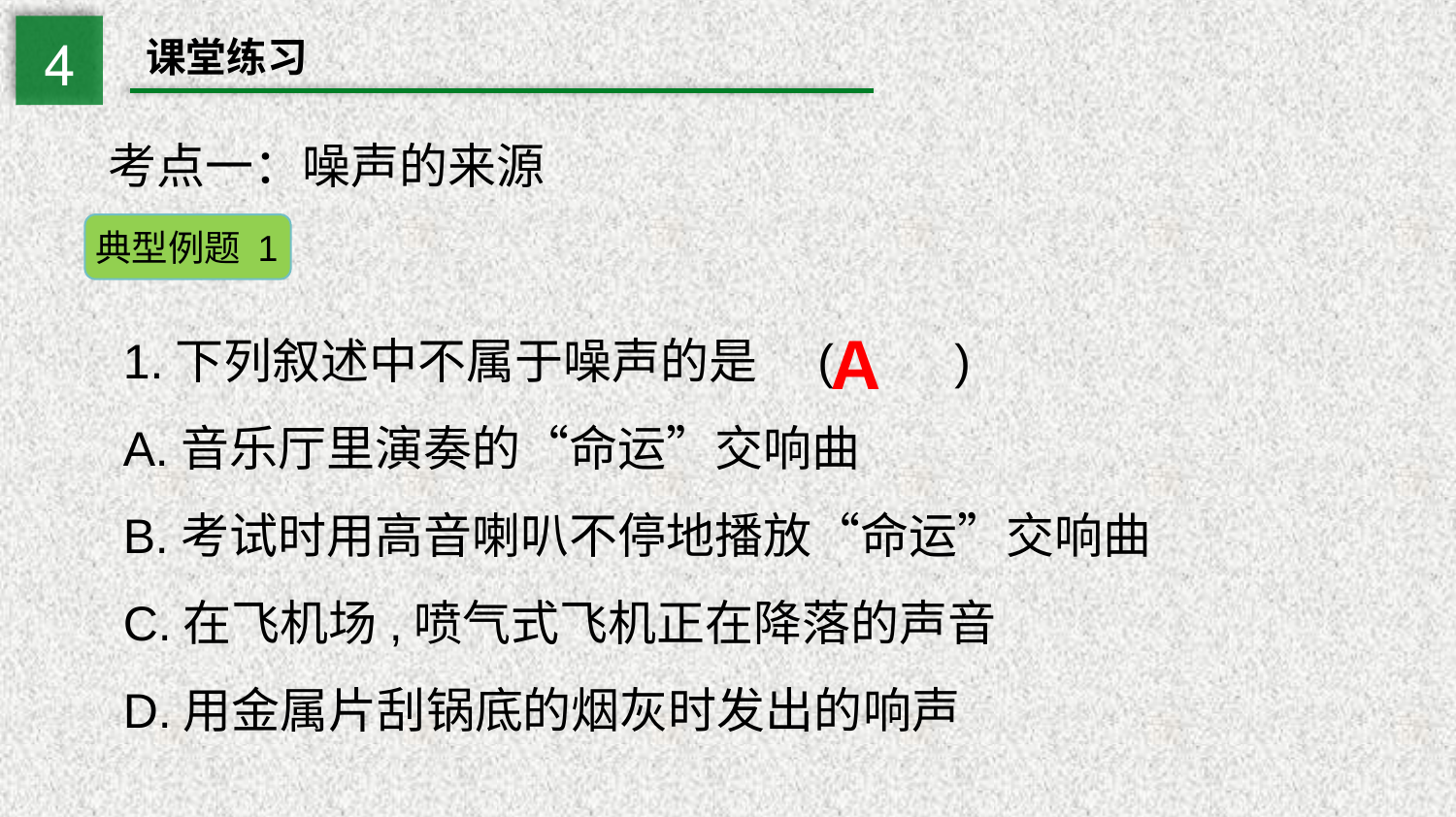

4
课堂练习
考点一：噪声的来源
典型例题 1
Ａ
1.下列叙述中不属于噪声的是　(　　)
A.音乐厅里演奏的“命运”交响曲
B.考试时用高音喇叭不停地播放“命运”交响曲
C.在飞机场,喷气式飞机正在降落的声音
D.用金属片刮锅底的烟灰时发出的响声